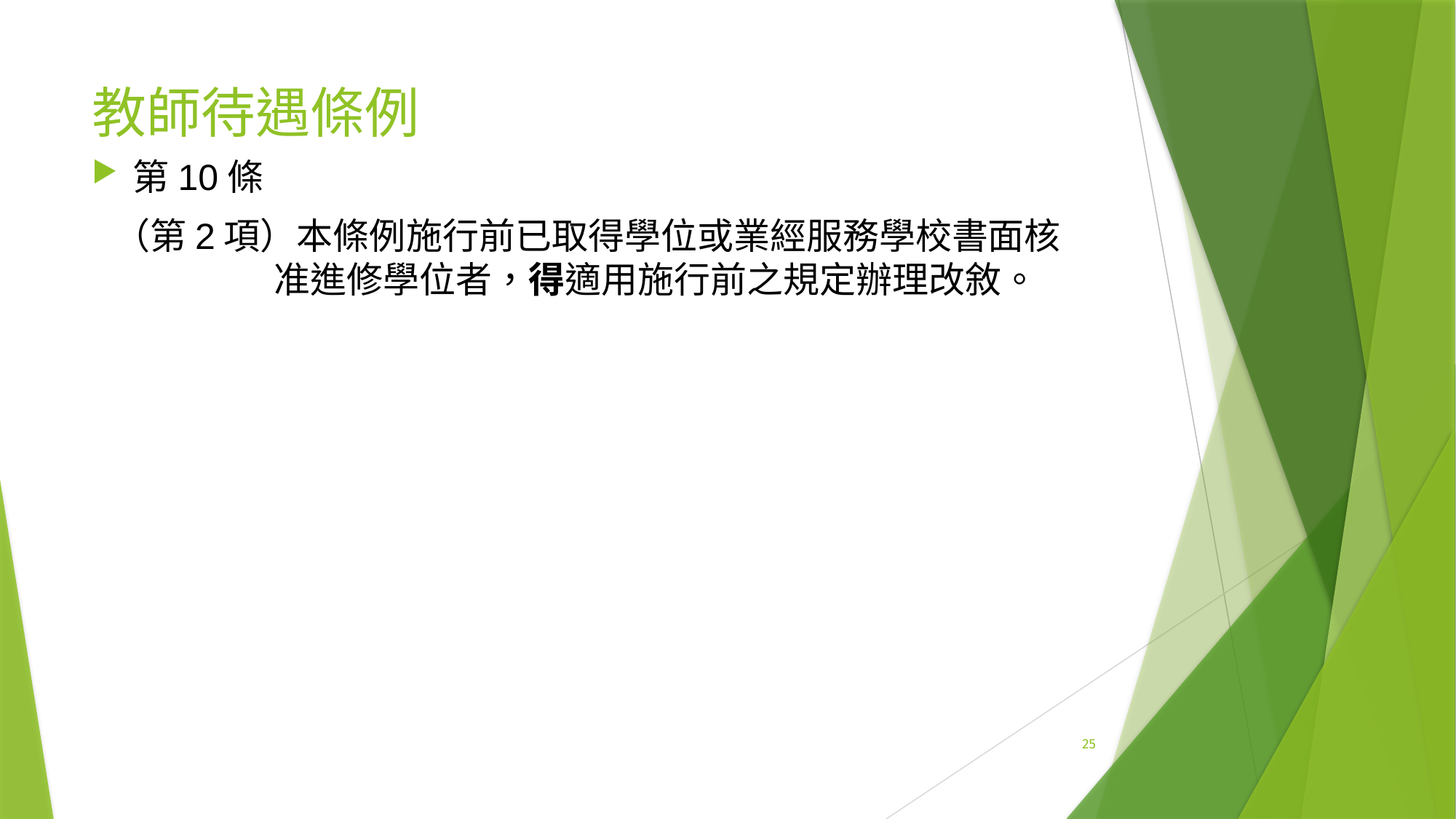

# 教師待遇條例
第10條
（第2項）本條例施行前已取得學位或業經服務學校書面核准進修學位者，得適用施行前之規定辦理改敘。

25